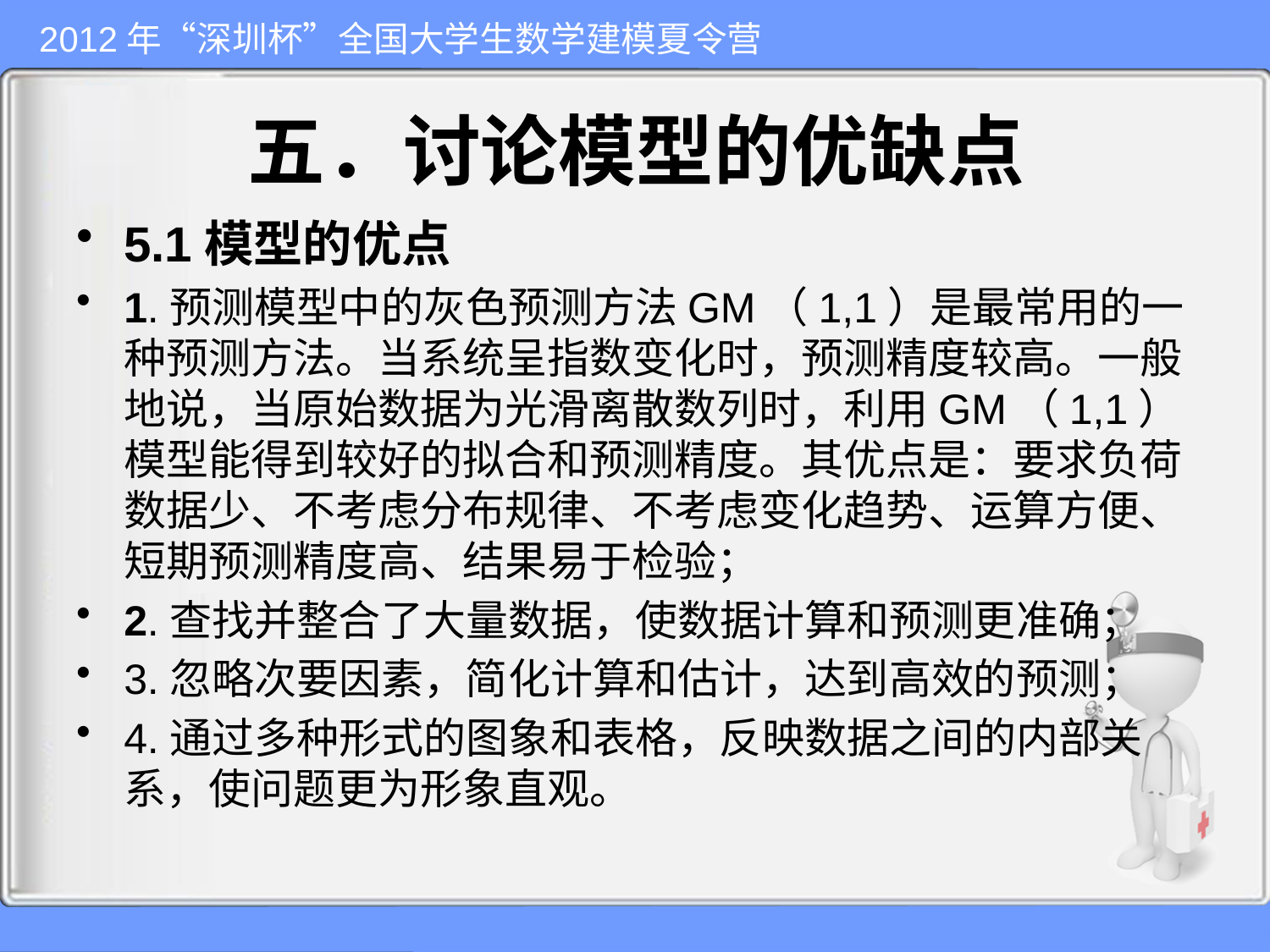

# 五．讨论模型的优缺点
5.1模型的优点
1.预测模型中的灰色预测方法GM（1,1）是最常用的一种预测方法。当系统呈指数变化时，预测精度较高。一般地说，当原始数据为光滑离散数列时，利用GM（1,1）模型能得到较好的拟合和预测精度。其优点是：要求负荷数据少、不考虑分布规律、不考虑变化趋势、运算方便、短期预测精度高、结果易于检验；
2.查找并整合了大量数据，使数据计算和预测更准确；
3.忽略次要因素，简化计算和估计，达到高效的预测；
4.通过多种形式的图象和表格，反映数据之间的内部关系，使问题更为形象直观。